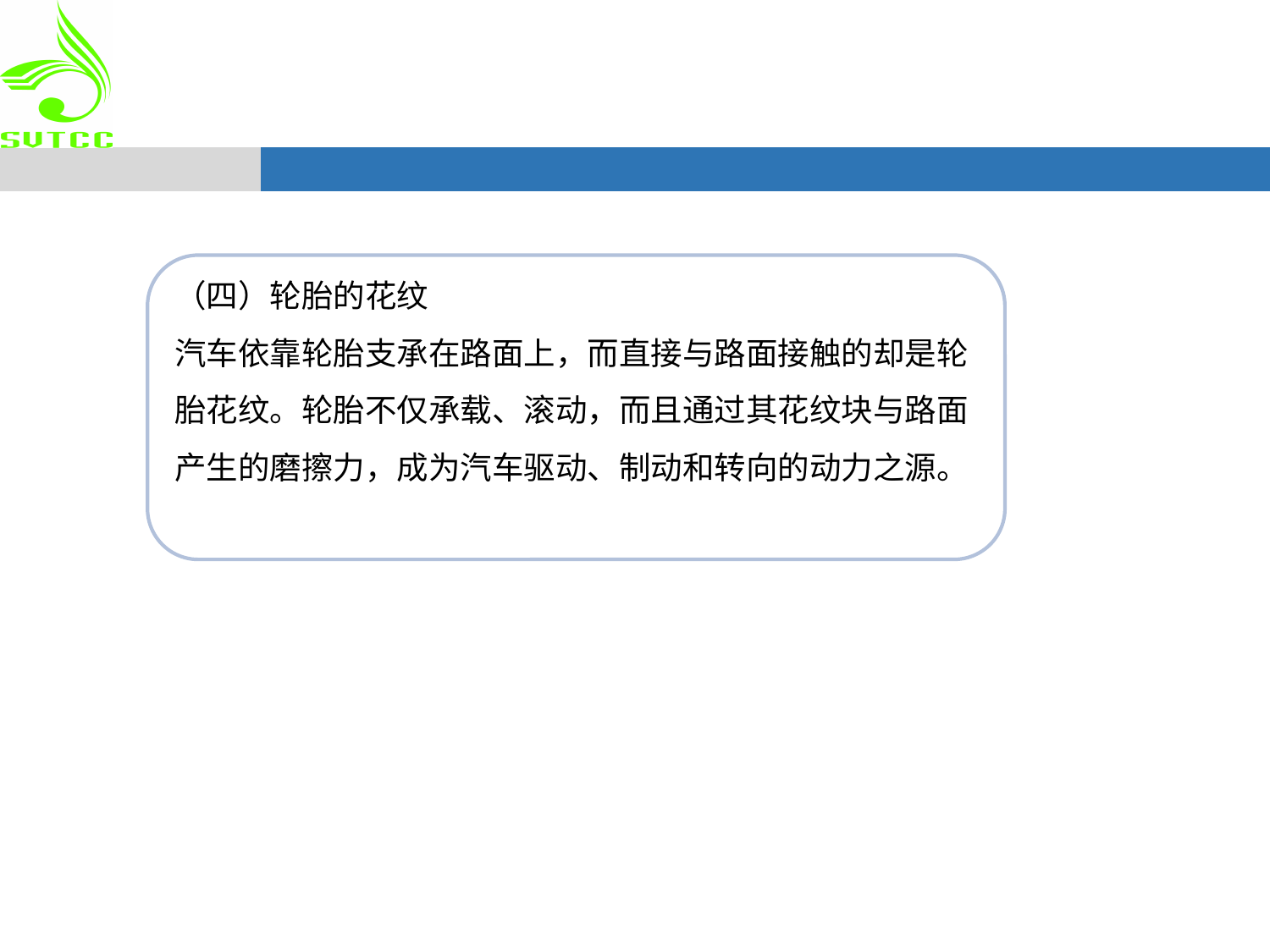

（四）轮胎的花纹
汽车依靠轮胎支承在路面上，而直接与路面接触的却是轮胎花纹。轮胎不仅承载、滚动，而且通过其花纹块与路面产生的磨擦力，成为汽车驱动、制动和转向的动力之源。